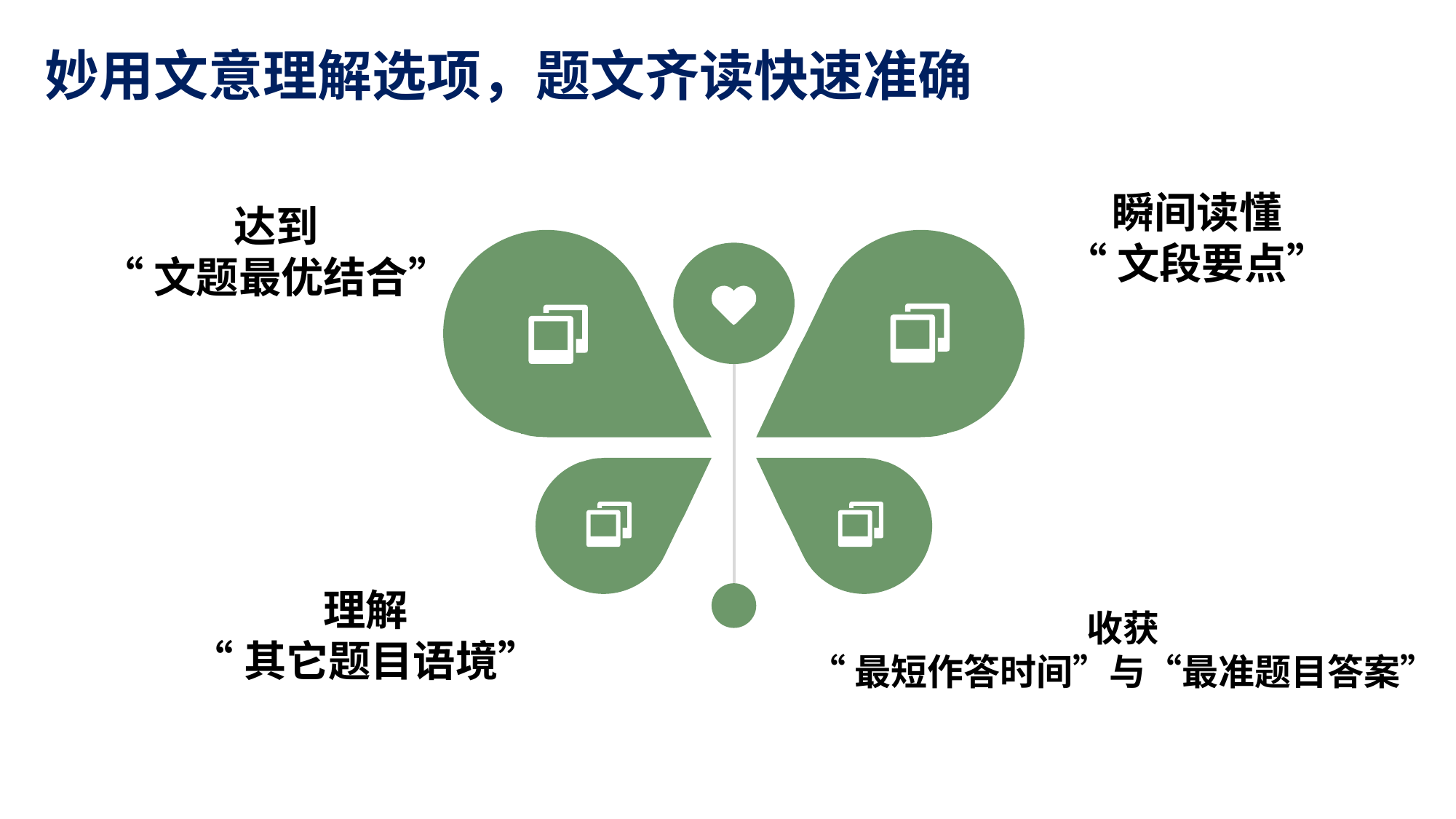

妙用文意理解选项，题文齐读快速准确
瞬间读懂
“文段要点”
达到
“文题最优结合”

理解
“其它题目语境”
收获
“最短作答时间”与“最准题目答案”